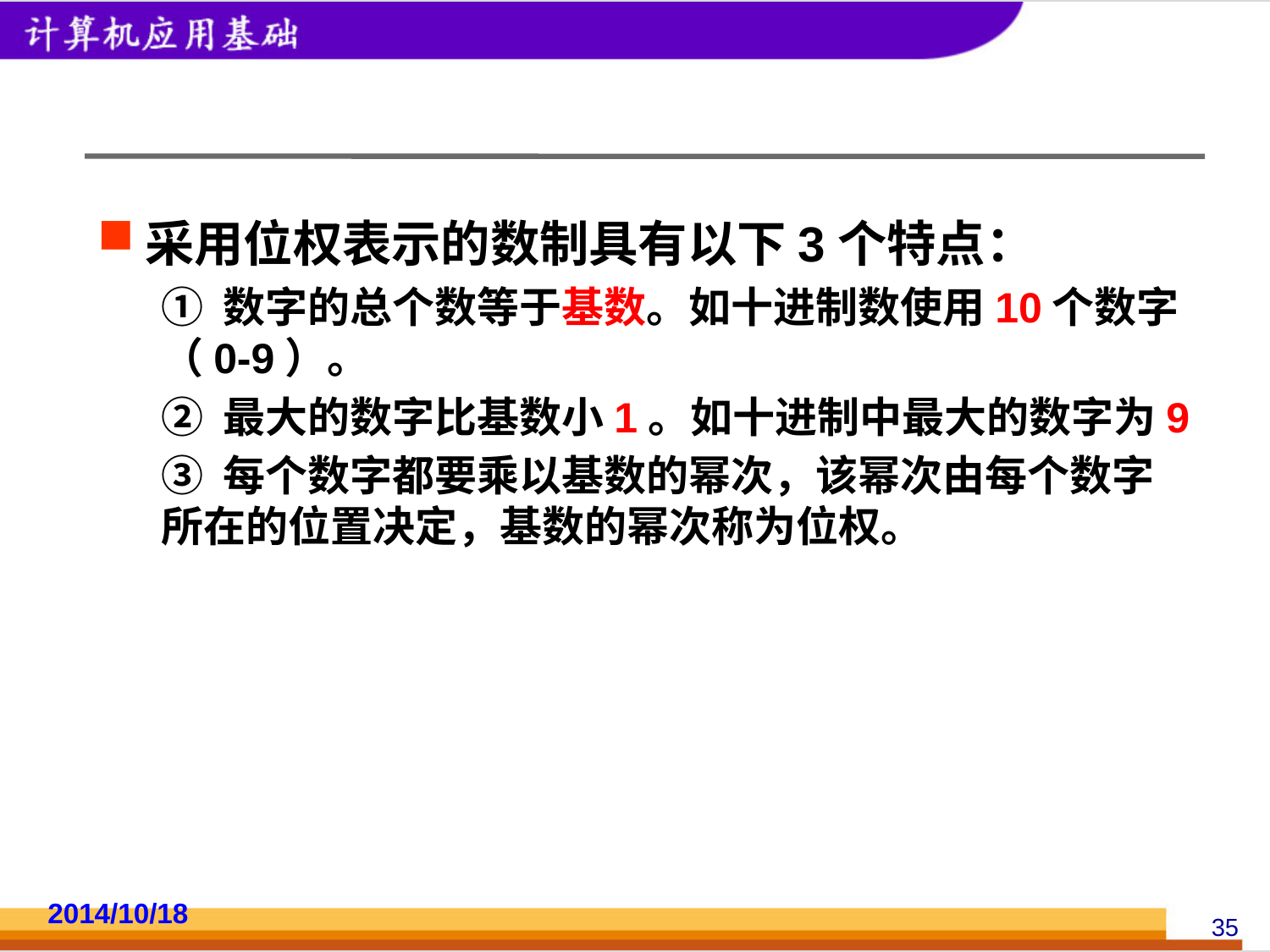

#
采用位权表示的数制具有以下3个特点：
① 数字的总个数等于基数。如十进制数使用10个数字（0-9）。
② 最大的数字比基数小1。如十进制中最大的数字为9
③ 每个数字都要乘以基数的幂次，该幂次由每个数字所在的位置决定，基数的幂次称为位权。

2014/10/18